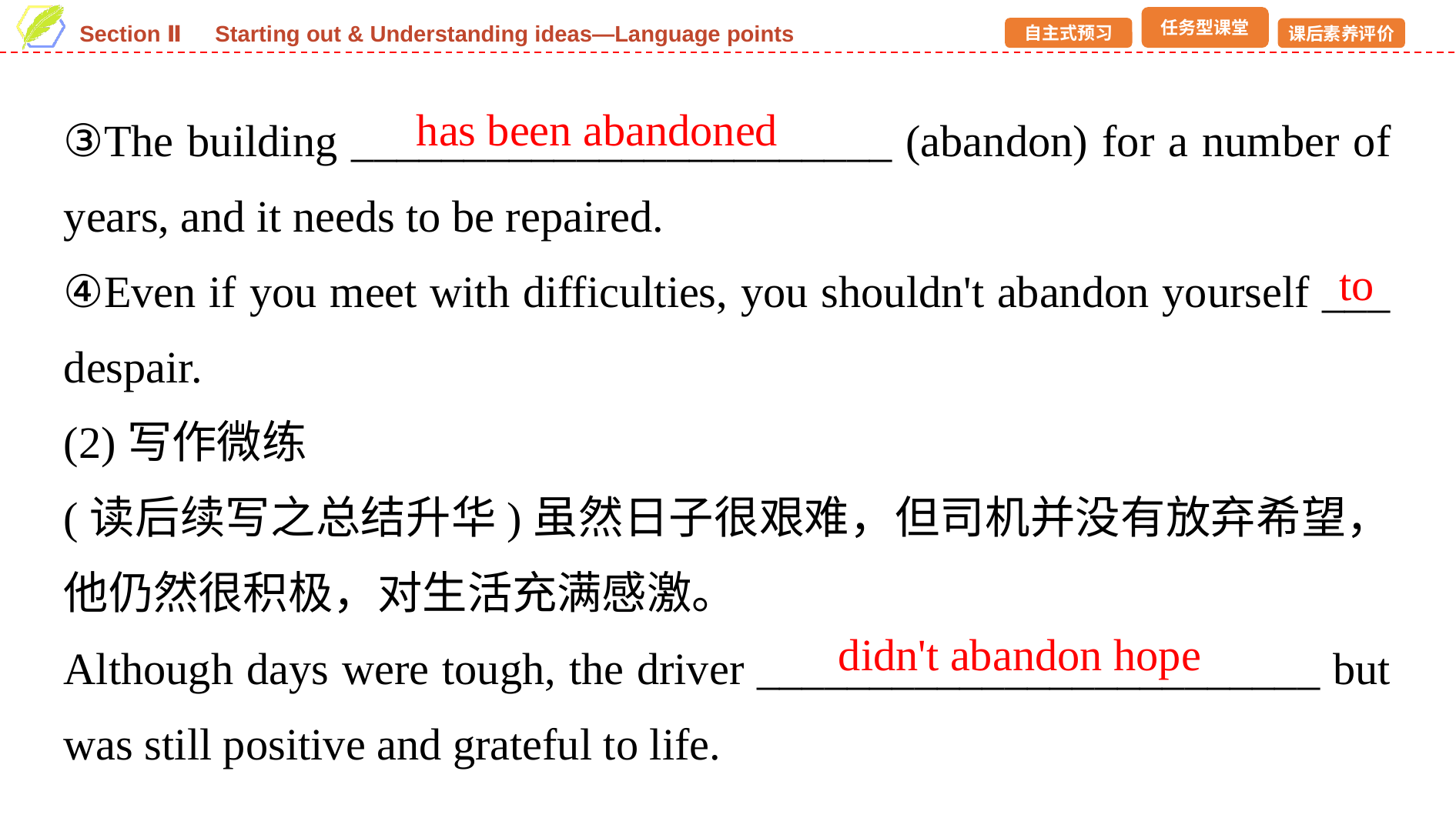

③The building ________________________ (abandon) for a number of years, and it needs to be repaired.
④Even if you meet with difficulties, you shouldn't abandon yourself ___ despair.
(2)写作微练
(读后续写之总结升华)虽然日子很艰难，但司机并没有放弃希望，他仍然很积极，对生活充满感激。
Although days were tough, the driver _________________________ but was still positive and grateful to life.
has been abandoned
to
didn't abandon hope